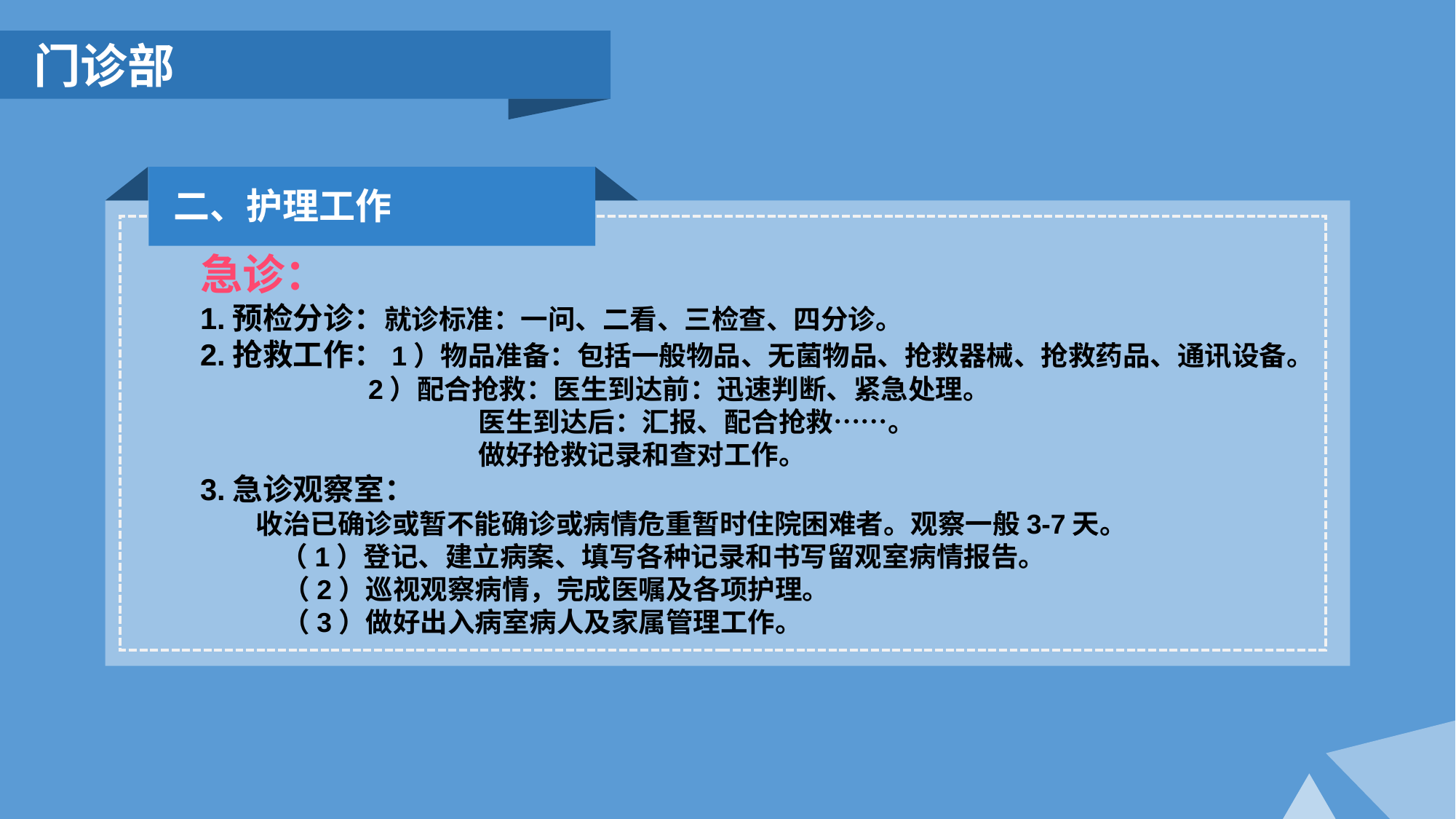

门诊部

二、护理工作

急诊：
1.预检分诊：就诊标准：一问、二看、三检查、四分诊。
2.抢救工作：1）物品准备：包括一般物品、无菌物品、抢救器械、抢救药品、通讯设备。
                      2）配合抢救：医生到达前：迅速判断、紧急处理。
                                            医生到达后：汇报、配合抢救……。
                                            做好抢救记录和查对工作。
3.急诊观察室：
        收治已确诊或暂不能确诊或病情危重暂时住院困难者。观察一般3-7天。
            （1）登记、建立病案、填写各种记录和书写留观室病情报告。
　         （2）巡视观察病情，完成医嘱及各项护理。
　         （3）做好出入病室病人及家属管理工作。